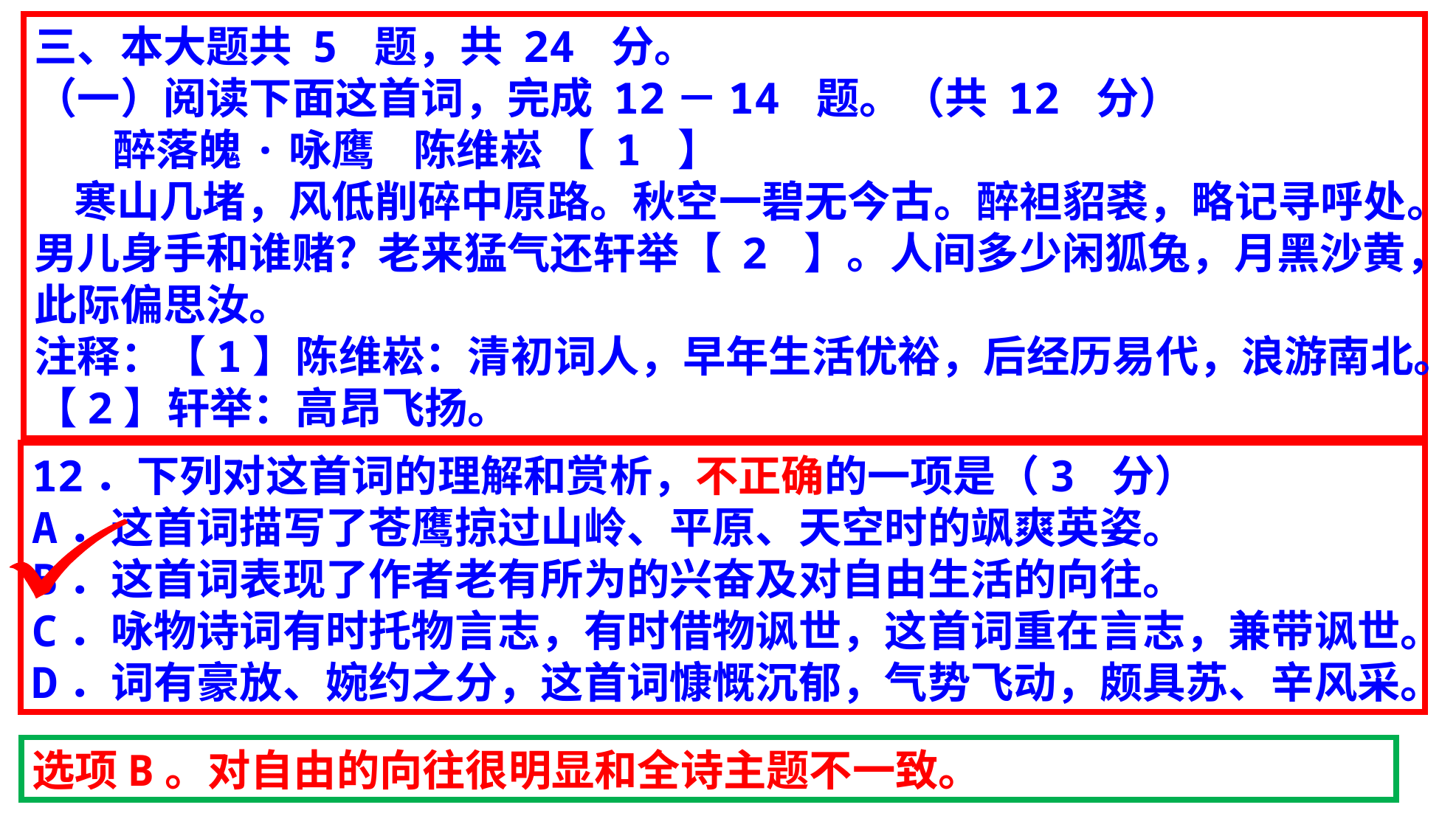

三、本大题共 5 题，共 24 分。
（一）阅读下面这首词，完成 12－14 题。（共 12 分）
       醉落魄·咏鹰    陈维崧 【 1 】
   寒山几堵，风低削碎中原路。秋空一碧无今古。醉袒貂裘，略记寻呼处。男儿身手和谁赌？老来猛气还轩举【 2 】。人间多少闲狐兔，月黑沙黄，此际偏思汝。
注释：【1】陈维崧：清初词人，早年生活优裕，后经历易代，浪游南北。【2】轩举：高昂飞扬。
12．下列对这首词的理解和赏析，不正确的一项是（3 分）
A．这首词描写了苍鹰掠过山岭、平原、天空时的飒爽英姿。
B．这首词表现了作者老有所为的兴奋及对自由生活的向往。
C．咏物诗词有时托物言志，有时借物讽世，这首词重在言志，兼带讽世。
D．词有豪放、婉约之分，这首词慷慨沉郁，气势飞动，颇具苏、辛风采。

选项B。对自由的向往很明显和全诗主题不一致。